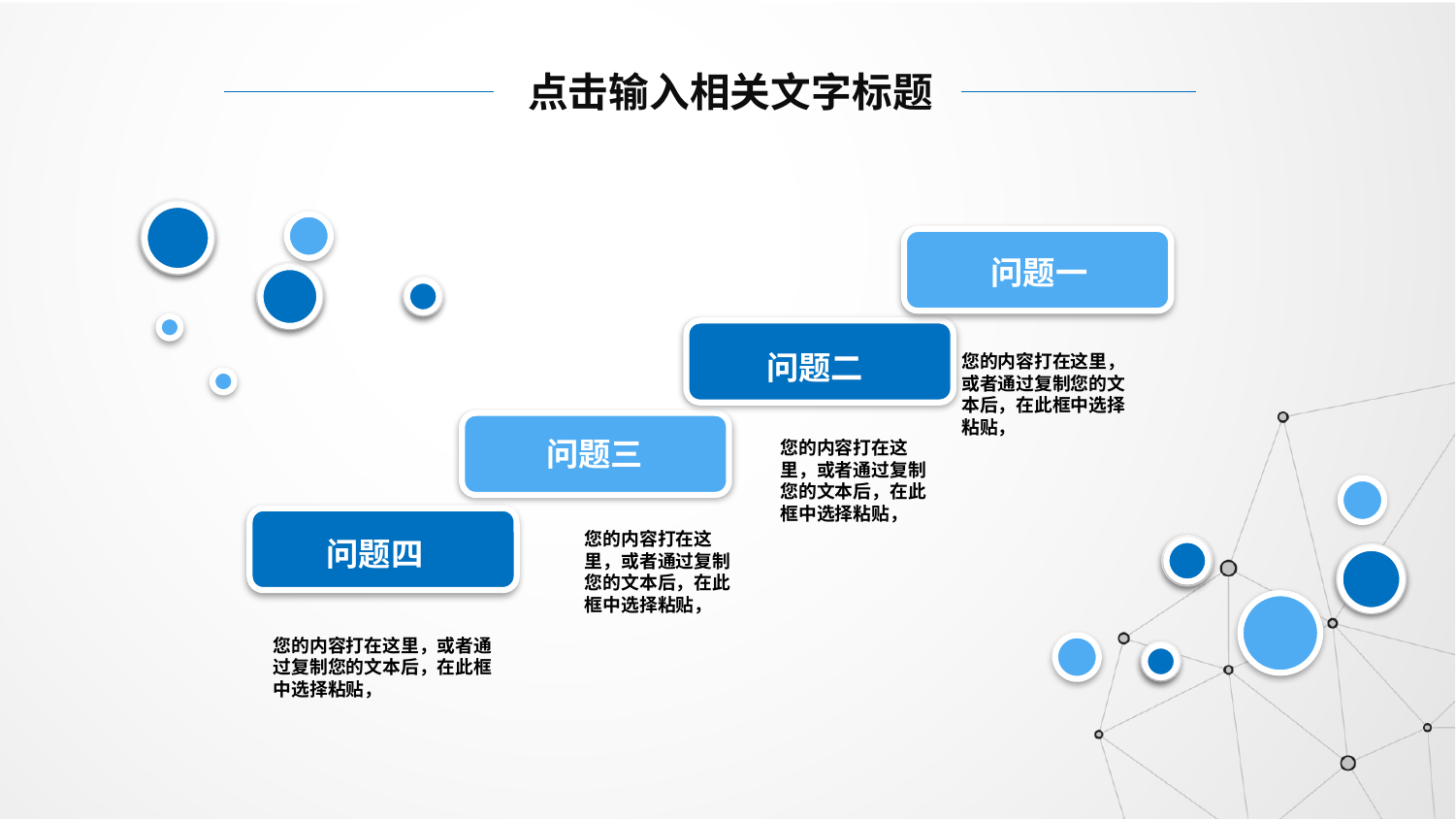

点击输入相关文字标题

问题一

问题二
您的内容打在这里，或者通过复制您的文本后，在此框中选择粘贴，

问题三
您的内容打在这里，或者通过复制您的文本后，在此框中选择粘贴，

您的内容打在这里，或者通过复制您的文本后，在此框中选择粘贴，
问题四

您的内容打在这里，或者通过复制您的文本后，在此框中选择粘贴，